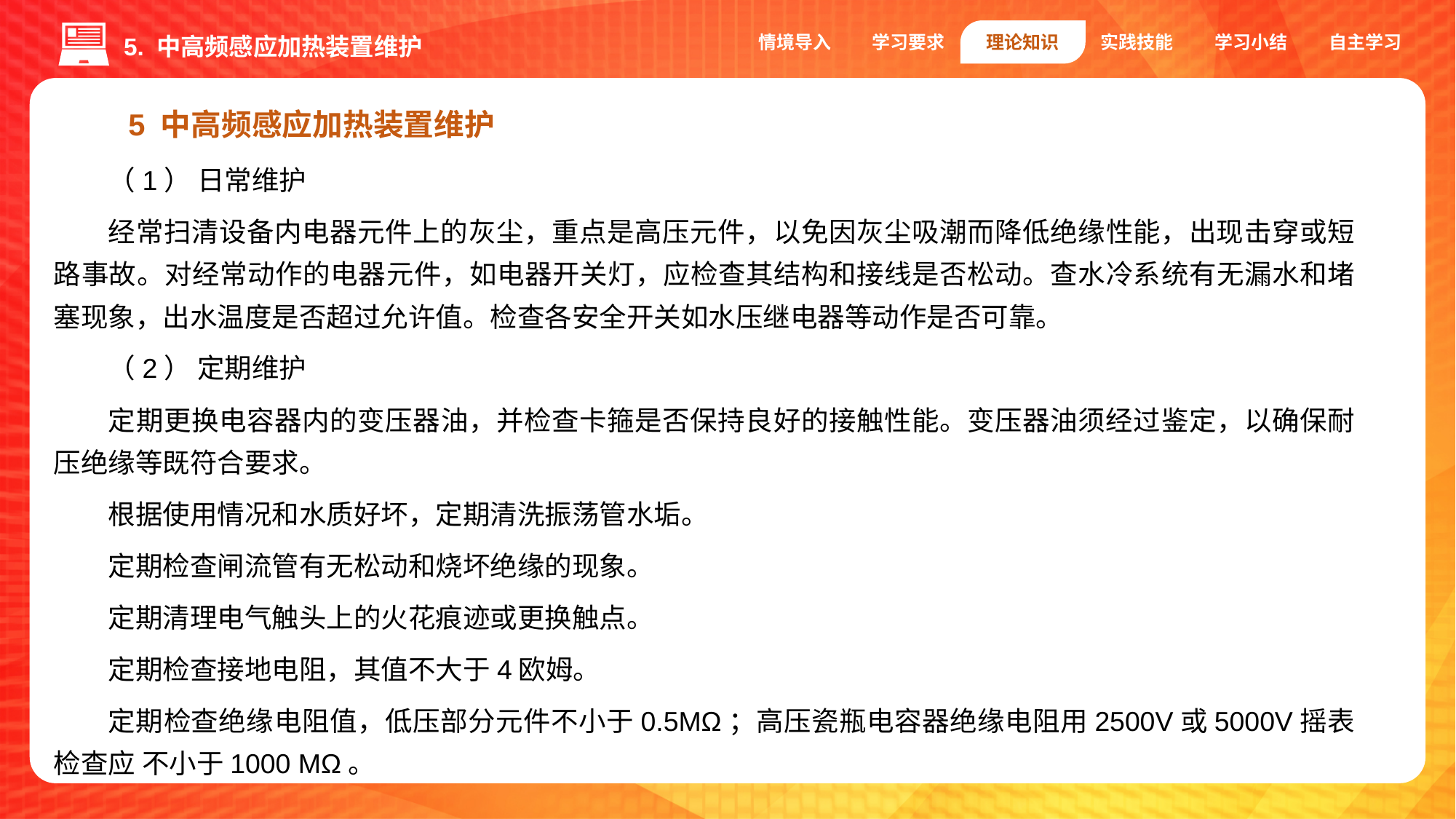

情境导入
学习要求
理论知识
实践技能
学习小结
自主学习

5. 中高频感应加热装置维护
 5 中高频感应加热装置维护
（1） 日常维护
经常扫清设备内电器元件上的灰尘，重点是高压元件，以免因灰尘吸潮而降低绝缘性能，出现击穿或短路事故。对经常动作的电器元件，如电器开关灯，应检查其结构和接线是否松动。查水冷系统有无漏水和堵塞现象，出水温度是否超过允许值。检查各安全开关如水压继电器等动作是否可靠。
（2） 定期维护
定期更换电容器内的变压器油，并检查卡箍是否保持良好的接触性能。变压器油须经过鉴定，以确保耐压绝缘等既符合要求。
根据使用情况和水质好坏，定期清洗振荡管水垢。
定期检查闸流管有无松动和烧坏绝缘的现象。
定期清理电气触头上的火花痕迹或更换触点。
定期检查接地电阻，其值不大于4欧姆。
定期检查绝缘电阻值，低压部分元件不小于0.5MΩ；高压瓷瓶电容器绝缘电阻用2500V或5000V摇表检查应 不小于1000 MΩ。